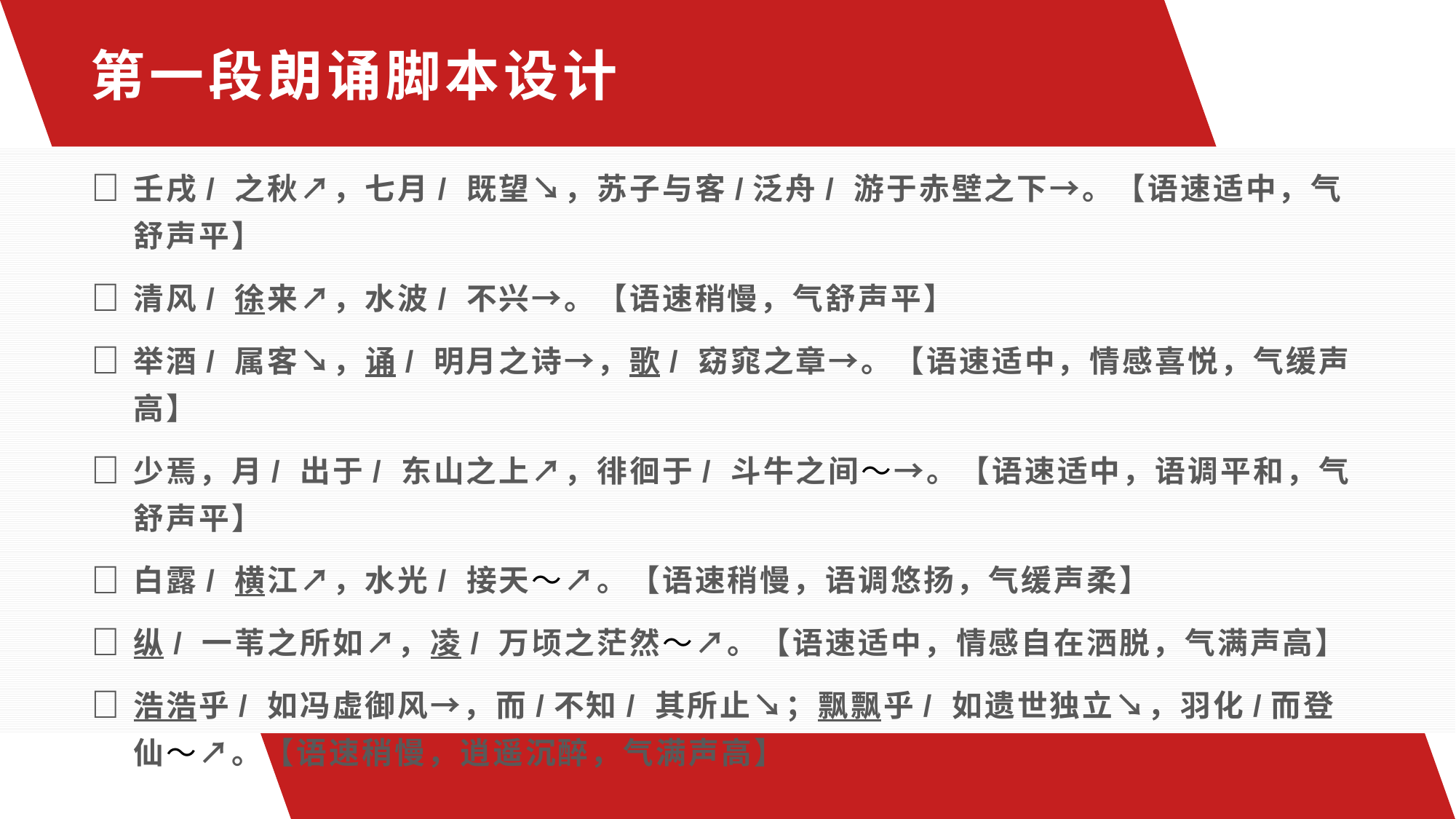

第一段朗诵脚本设计

壬戌/ 之秋↗，七月/ 既望↘，苏子与客/泛舟/ 游于赤壁之下→。【语速适中，气舒声平】
清风/ 徐来↗，水波/ 不兴→。【语速稍慢，气舒声平】
举酒/ 属客↘，诵/ 明月之诗→，歌/ 窈窕之章→。【语速适中，情感喜悦，气缓声高】
少焉，月/ 出于/ 东山之上↗，徘徊于/ 斗牛之间～→。【语速适中，语调平和，气舒声平】
白露/ 横江↗，水光/ 接天～↗。【语速稍慢，语调悠扬，气缓声柔】
纵/ 一苇之所如↗，凌/ 万顷之茫然～↗。【语速适中，情感自在洒脱，气满声高】
浩浩乎/ 如冯虚御风→，而/不知/ 其所止↘；飘飘乎/ 如遗世独立↘，羽化/而登仙～↗。【语速稍慢，逍遥沉醉，气满声高】